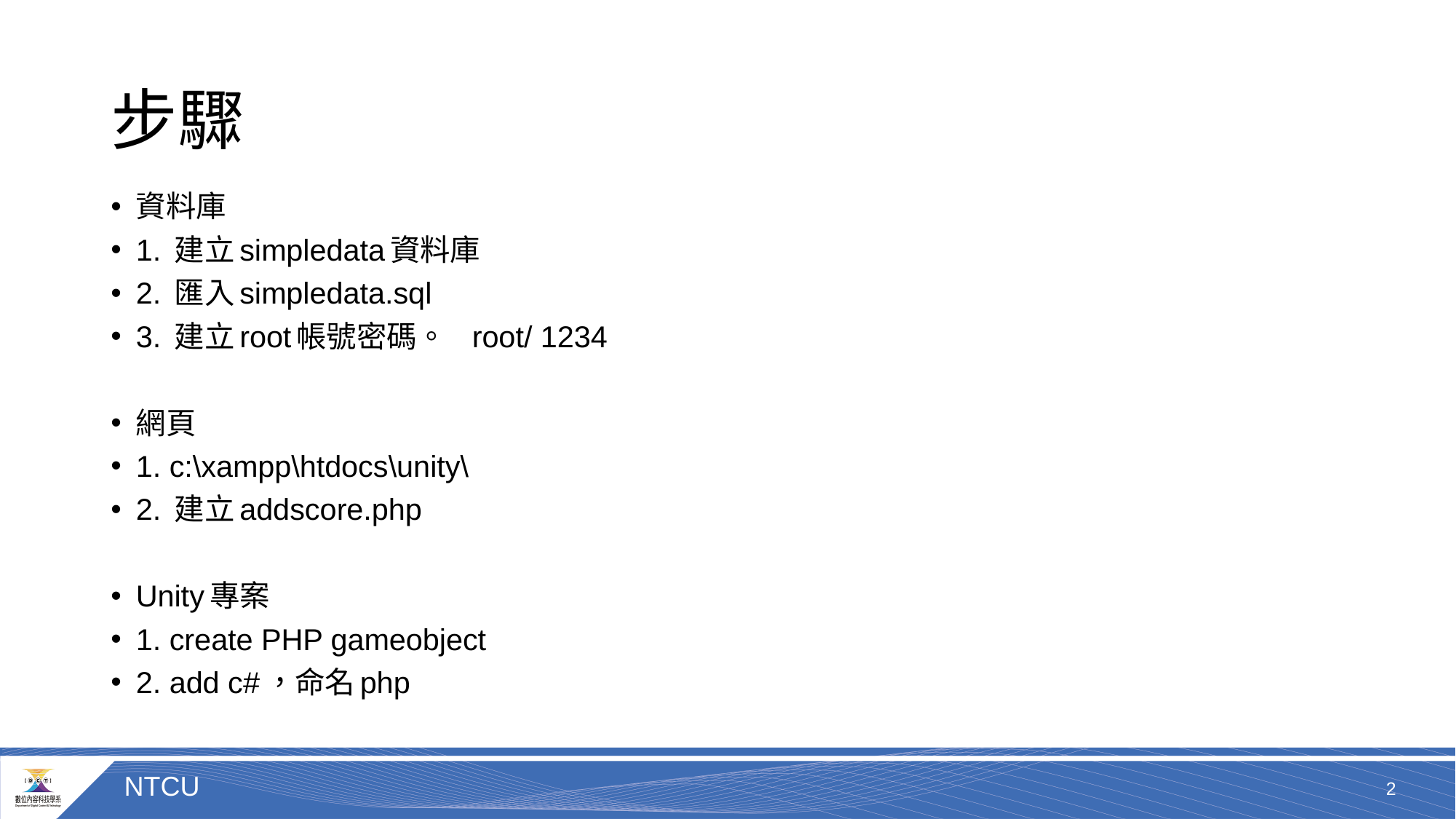

# 步驟
資料庫
1. 建立simpledata資料庫
2. 匯入simpledata.sql
3. 建立root帳號密碼。   root/ 1234

網頁
1. c:\xampp\htdocs\unity\
2. 建立addscore.php

Unity專案
1. create PHP gameobject
2. add c#，命名php
2